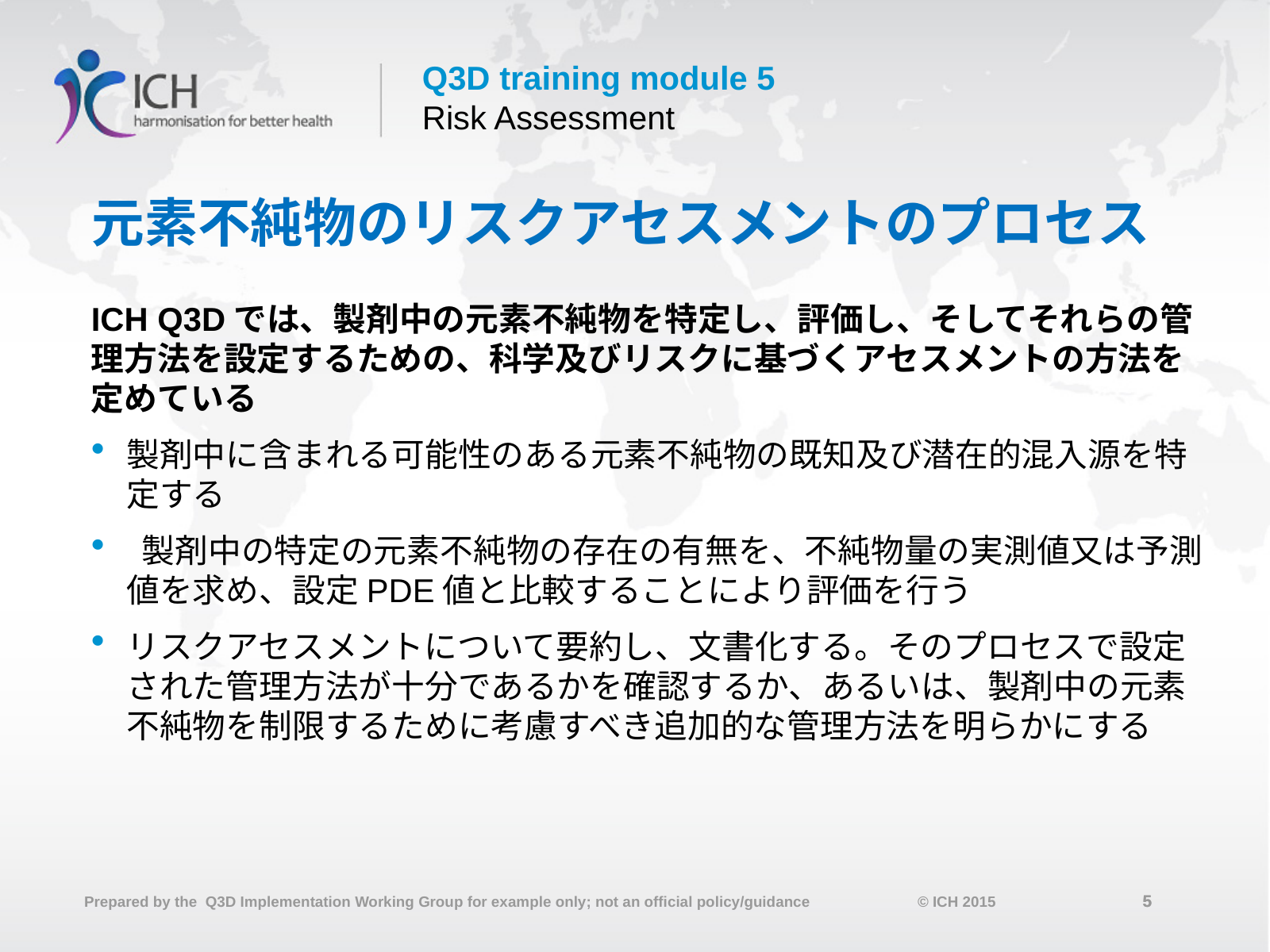

# 元素不純物のリスクアセスメントのプロセス
ICH Q3Dでは、製剤中の元素不純物を特定し、評価し、そしてそれらの管理方法を設定するための、科学及びリスクに基づくアセスメントの方法を定めている
製剤中に含まれる可能性のある元素不純物の既知及び潜在的混入源を特定する
 製剤中の特定の元素不純物の存在の有無を、不純物量の実測値又は予測値を求め、設定PDE値と比較することにより評価を行う
リスクアセスメントについて要約し、文書化する。そのプロセスで設定された管理方法が十分であるかを確認するか、あるいは、製剤中の元素不純物を制限するために考慮すべき追加的な管理方法を明らかにする